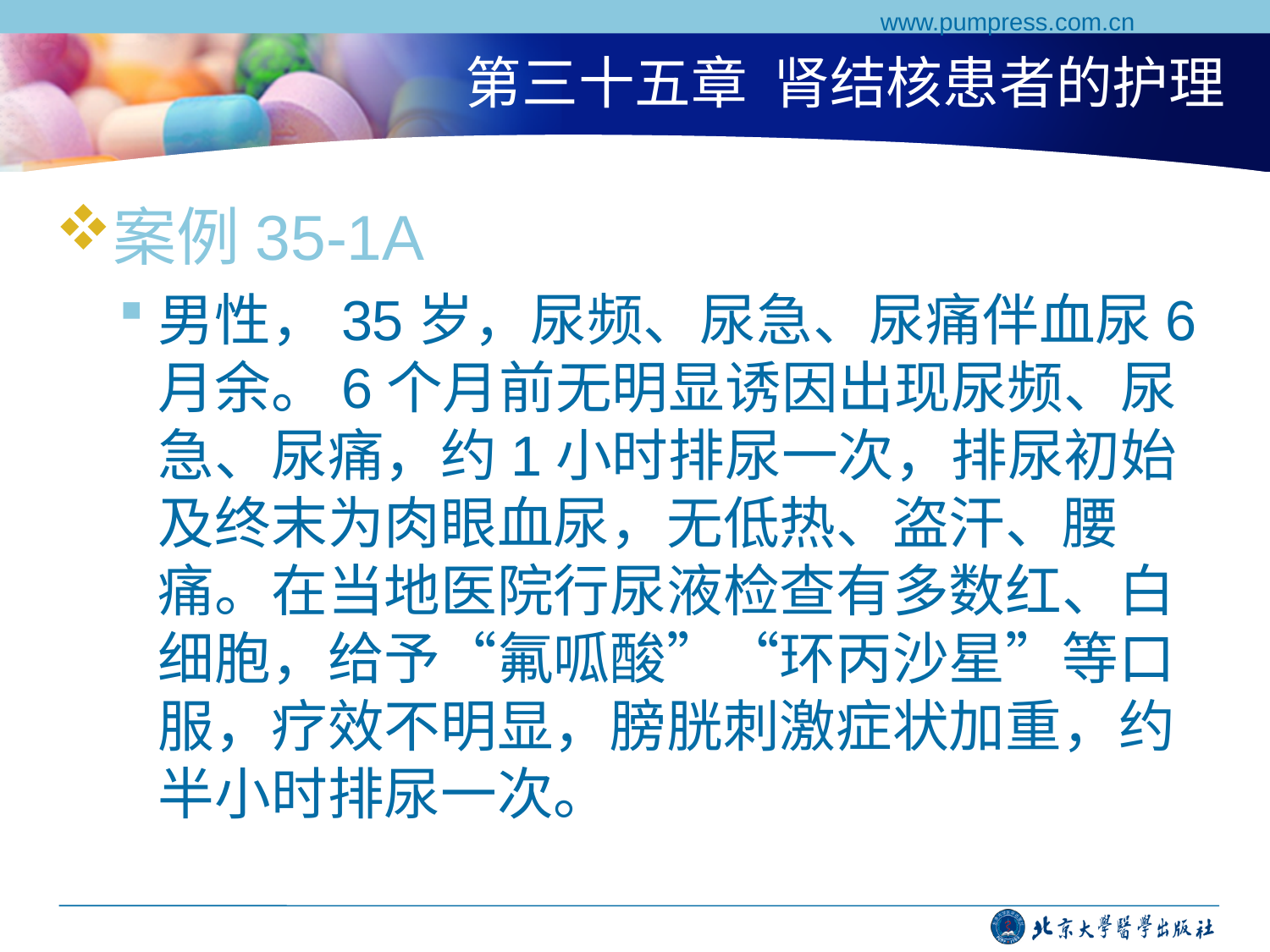

www.pumpress.com.cn
# 第三十五章  肾结核患者的护理
案例35-1A
男性，35岁，尿频、尿急、尿痛伴血尿6月余。6个月前无明显诱因出现尿频、尿急、尿痛，约1小时排尿一次，排尿初始及终末为肉眼血尿，无低热、盗汗、腰痛。在当地医院行尿液检查有多数红、白细胞，给予“氟呱酸”“环丙沙星”等口服，疗效不明显，膀胱刺激症状加重，约半小时排尿一次。